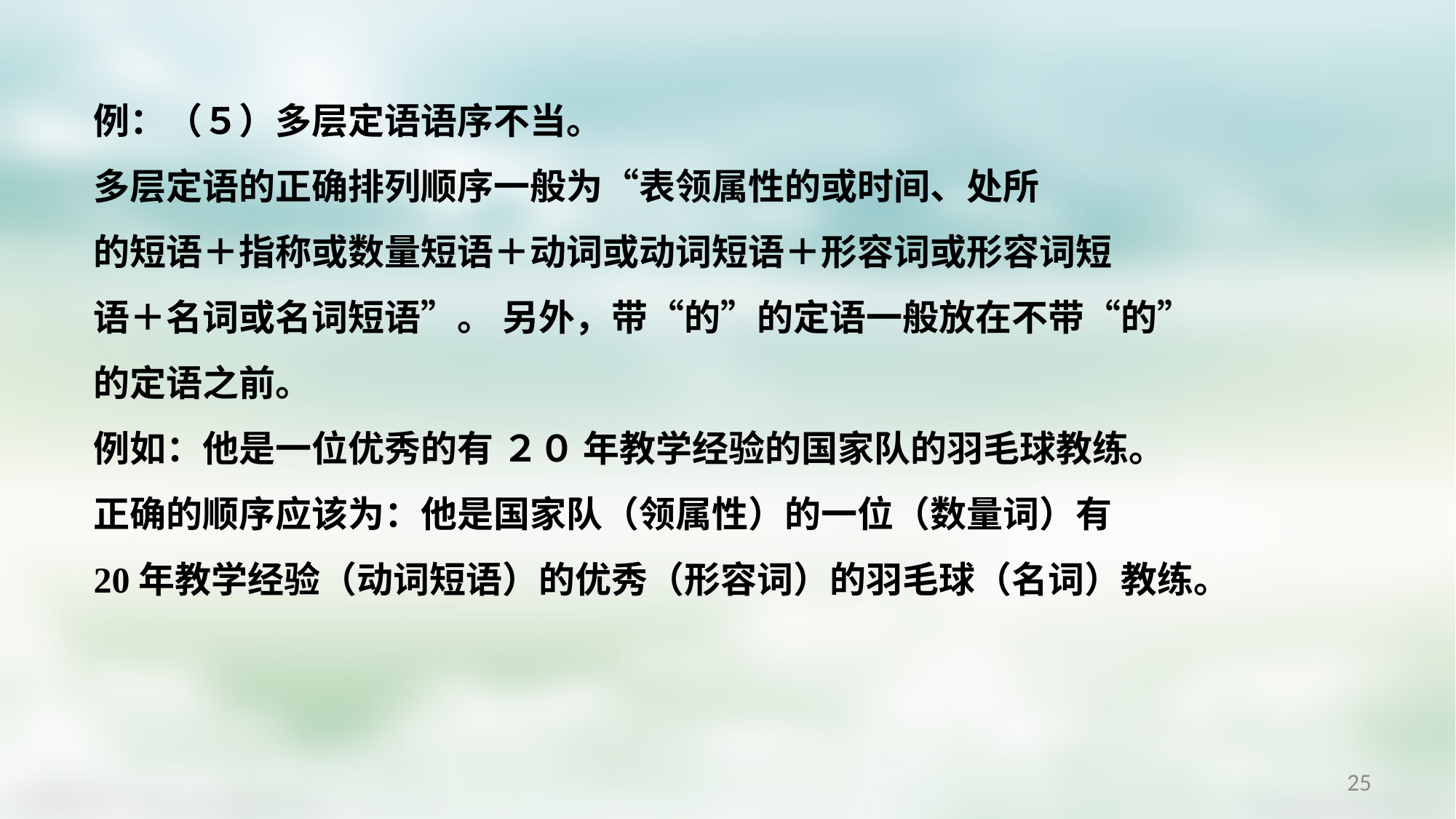

例：（５）多层定语语序不当。
多层定语的正确排列顺序一般为“表领属性的或时间、处所
的短语＋指称或数量短语＋动词或动词短语＋形容词或形容词短
语＋名词或名词短语”。 另外，带“的”的定语一般放在不带“的”
的定语之前。
例如：他是一位优秀的有 ２０ 年教学经验的国家队的羽毛球教练。
正确的顺序应该为：他是国家队（领属性）的一位（数量词）有
20年教学经验（动词短语）的优秀（形容词）的羽毛球（名词）教练。
25